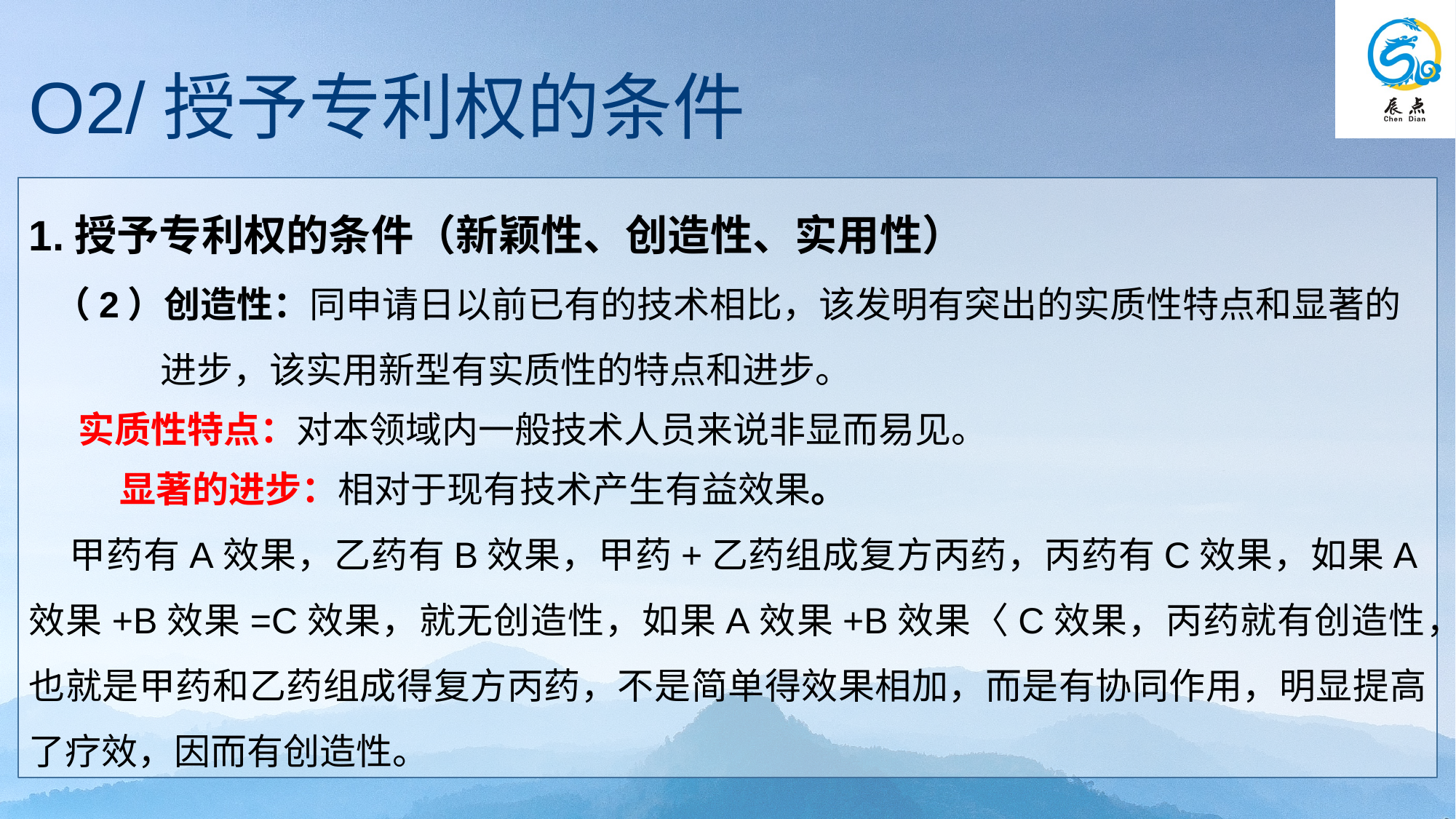

O2/授予专利权的条件
1.授予专利权的条件（新颖性、创造性、实用性）
  （2）创造性：同申请日以前已有的技术相比，该发明有突出的实质性特点和显著的
               进步，该实用新型有实质性的特点和进步。
     实质性特点：对本领域内一般技术人员来说非显而易见。
          显著的进步：相对于现有技术产生有益效果。
甲药有A效果，乙药有B效果，甲药+乙药组成复方丙药，丙药有C效果，如果A效果+B效果=C效果，就无创造性，如果A效果+B效果〈C效果，丙药就有创造性，也就是甲药和乙药组成得复方丙药，不是简单得效果相加，而是有协同作用，明显提高了疗效，因而有创造性。
12